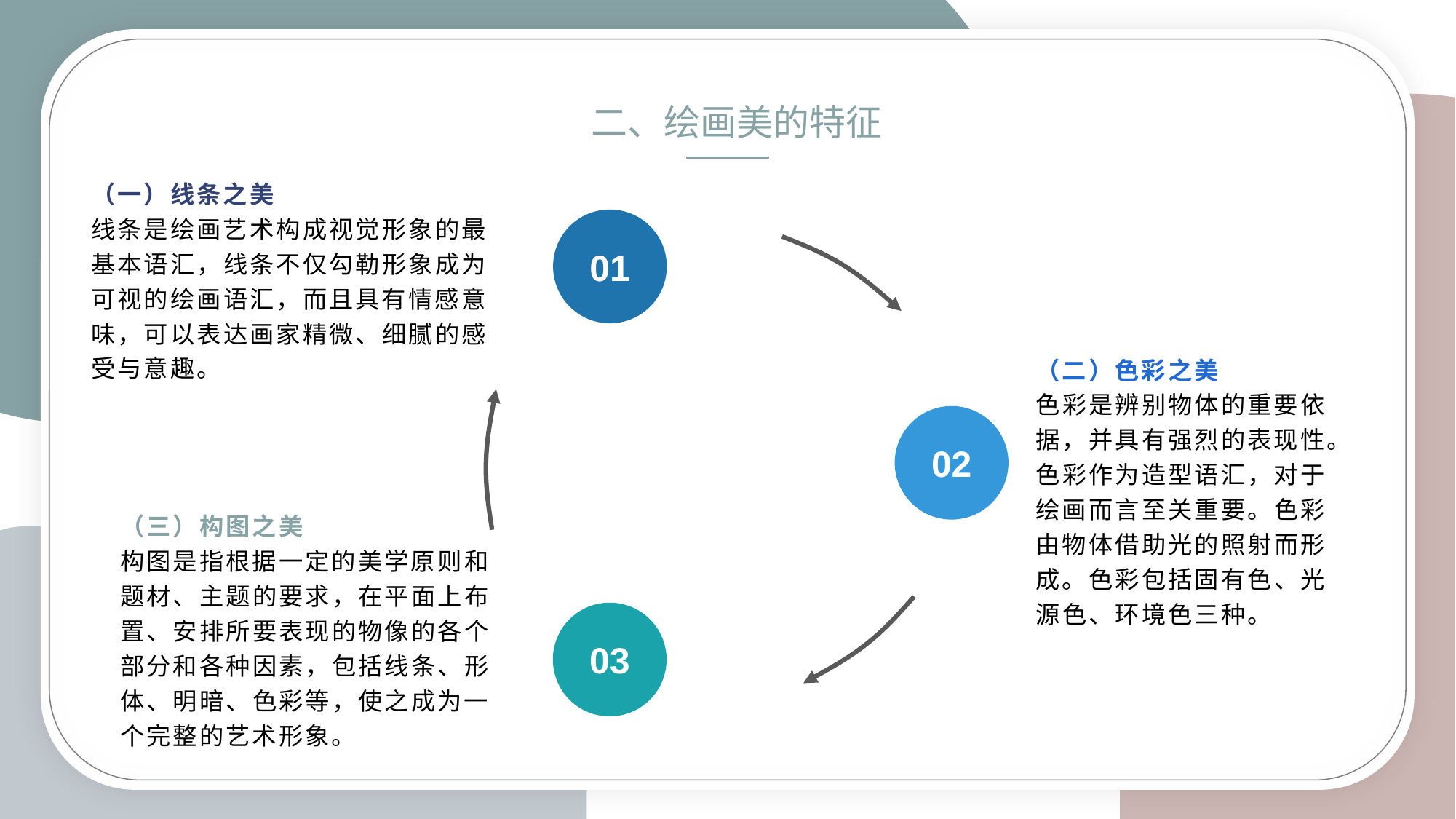

二、绘画美的特征

（一）线条之美
线条是绘画艺术构成视觉形象的最基本语汇，线条不仅勾勒形象成为可视的绘画语汇，而且具有情感意味，可以表达画家精微、细腻的感受与意趣。

01
（二）色彩之美
色彩是辨别物体的重要依据，并具有强烈的表现性。色彩作为造型语汇，对于绘画而言至关重要。色彩由物体借助光的照射而形成。色彩包括固有色、光源色、环境色三种。

02
（三）构图之美
构图是指根据一定的美学原则和题材、主题的要求，在平面上布置、安排所要表现的物像的各个部分和各种因素，包括线条、形体、明暗、色彩等，使之成为一个完整的艺术形象。

03